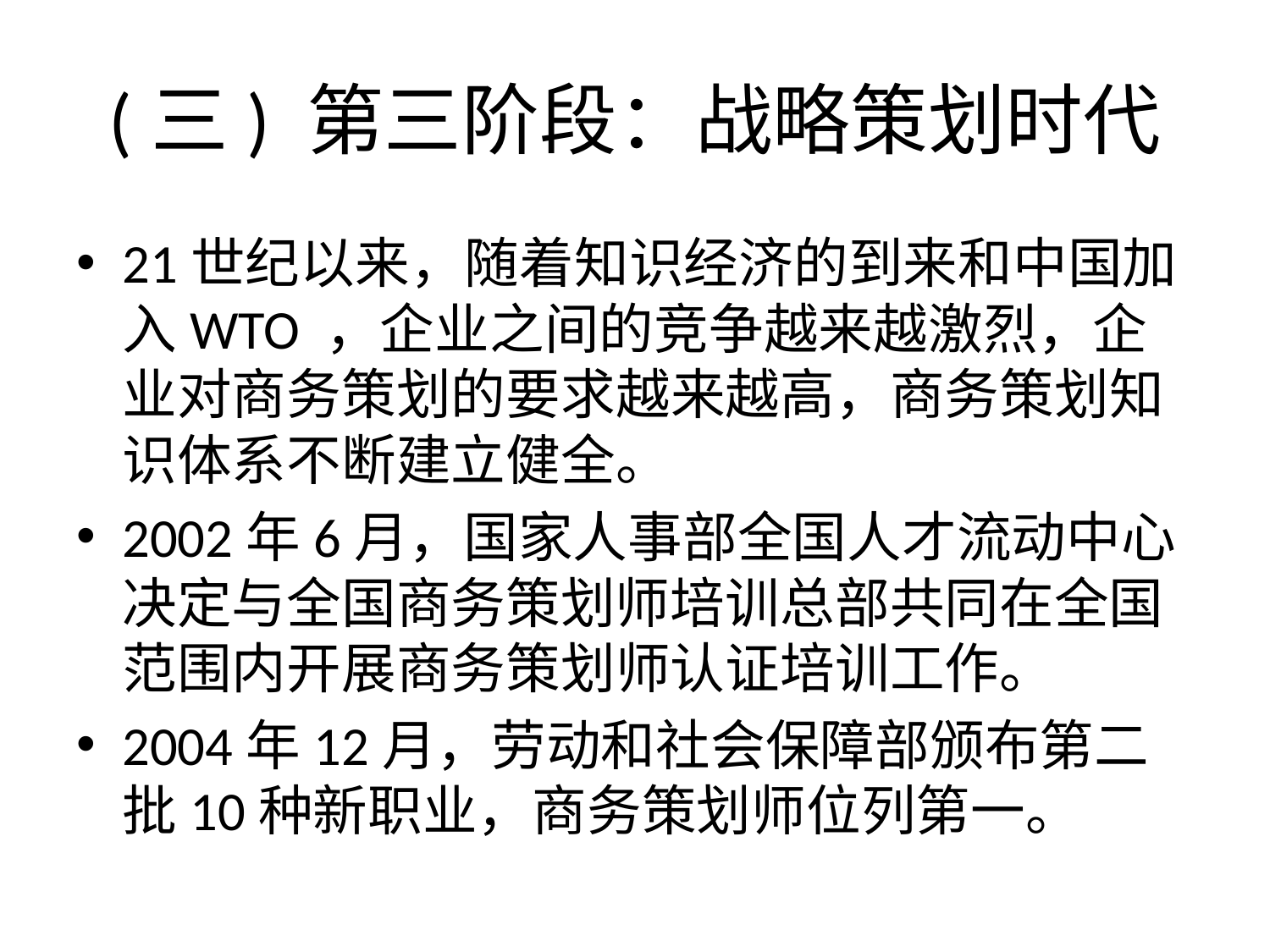

# (三) 第三阶段：战略策划时代
21世纪以来，随着知识经济的到来和中国加入WTO ，企业之间的竞争越来越激烈，企业对商务策划的要求越来越高，商务策划知识体系不断建立健全。
2002年6月，国家人事部全国人才流动中心决定与全国商务策划师培训总部共同在全国范围内开展商务策划师认证培训工作。
2004年12月，劳动和社会保障部颁布第二批10种新职业，商务策划师位列第一。